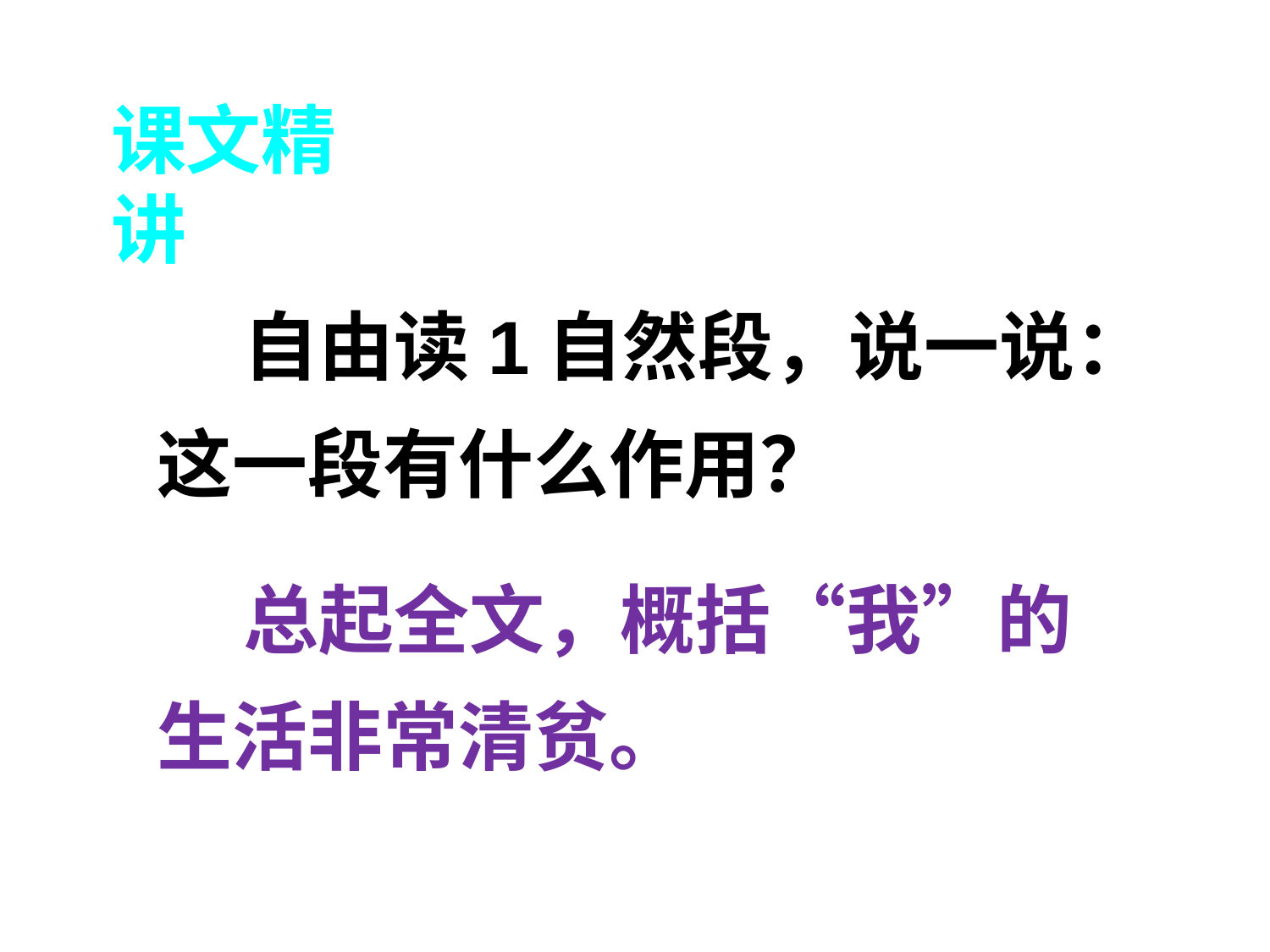

课文精讲
    自由读1自然段，说一说：这一段有什么作用？
    总起全文，概括“我”的生活非常清贫。